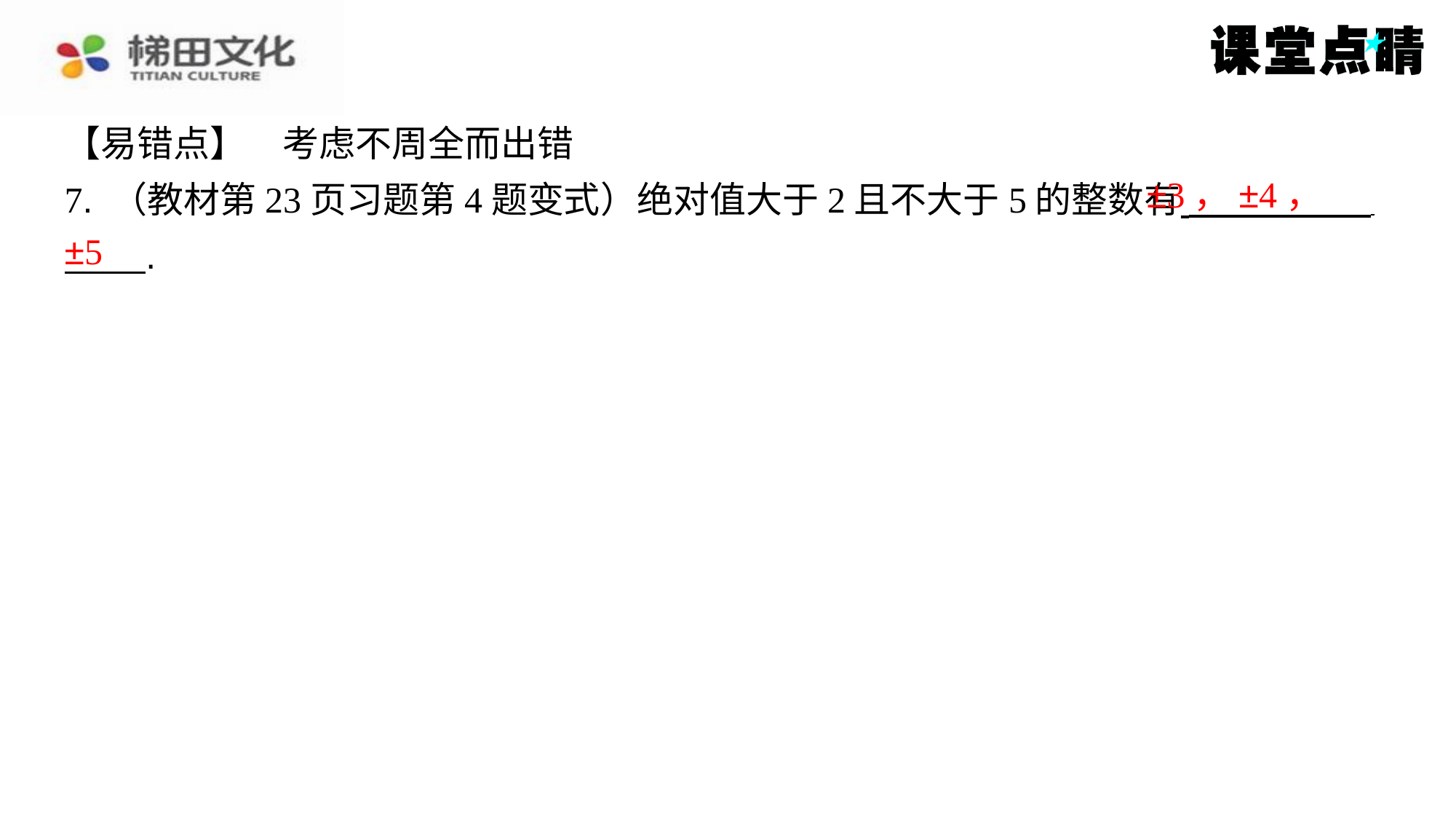

【易错点】　考虑不周全而出错
7. （教材第23页习题第4题变式）绝对值大于2且不大于5的整数有                             ⁠
            ⁠.
±3，±4，
±5